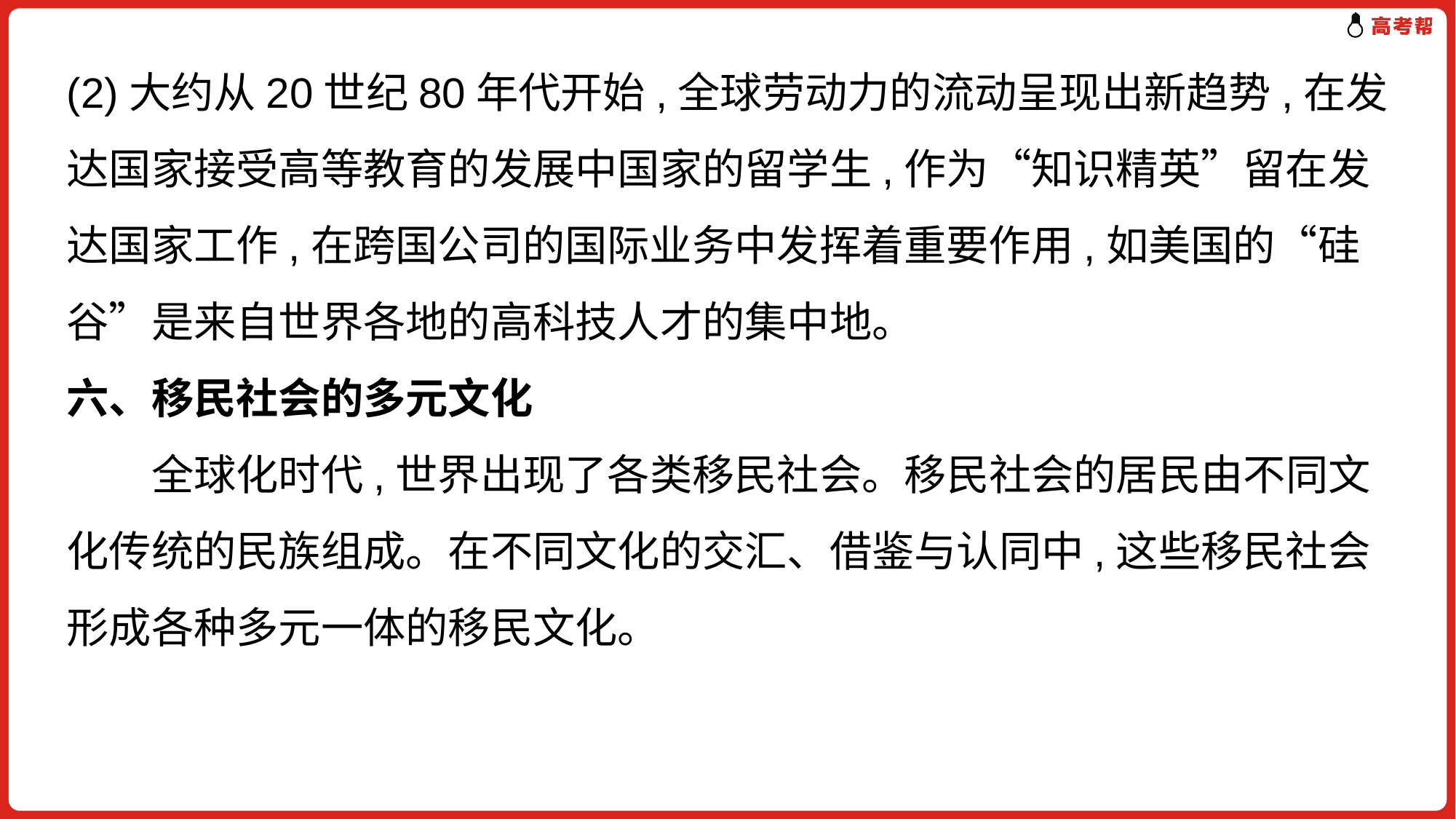

(2)大约从20世纪80年代开始,全球劳动力的流动呈现出新趋势,在发达国家接受高等教育的发展中国家的留学生,作为“知识精英”留在发达国家工作,在跨国公司的国际业务中发挥着重要作用,如美国的“硅谷”是来自世界各地的高科技人才的集中地。
六、移民社会的多元文化
　　全球化时代,世界出现了各类移民社会。移民社会的居民由不同文化传统的民族组成。在不同文化的交汇、借鉴与认同中,这些移民社会形成各种多元一体的移民文化。